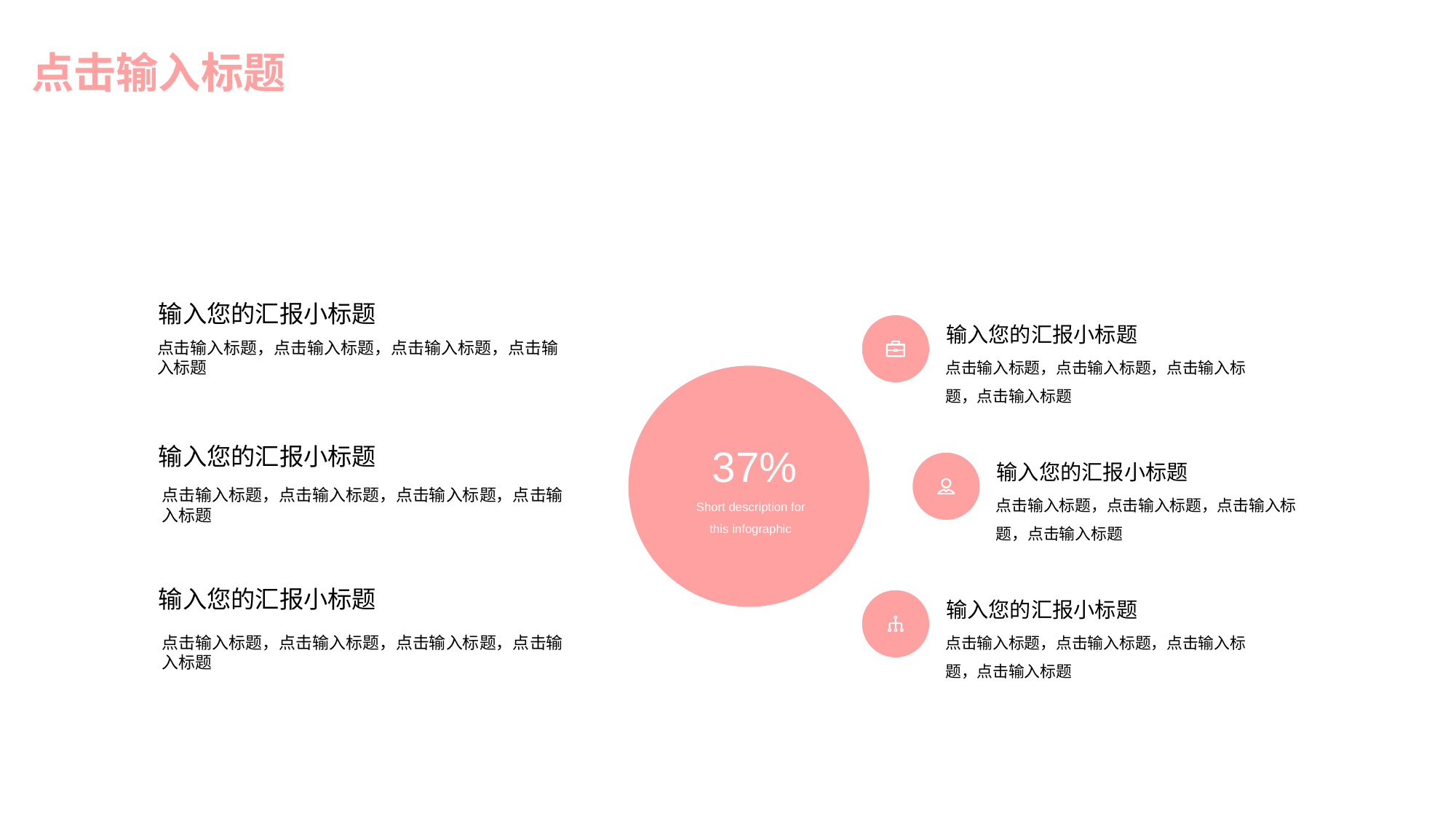

点击输入标题
输入您的汇报小标题

输入您的汇报小标题
点击输入标题，点击输入标题，点击输入标题，点击输入标题

点击输入标题，点击输入标题，点击输入标题，点击输入标题

37%
输入您的汇报小标题

输入您的汇报小标题

点击输入标题，点击输入标题，点击输入标题，点击输入标题
点击输入标题，点击输入标题，点击输入标题，点击输入标题
Short description for
this infographic
输入您的汇报小标题

输入您的汇报小标题

点击输入标题，点击输入标题，点击输入标题，点击输入标题
点击输入标题，点击输入标题，点击输入标题，点击输入标题